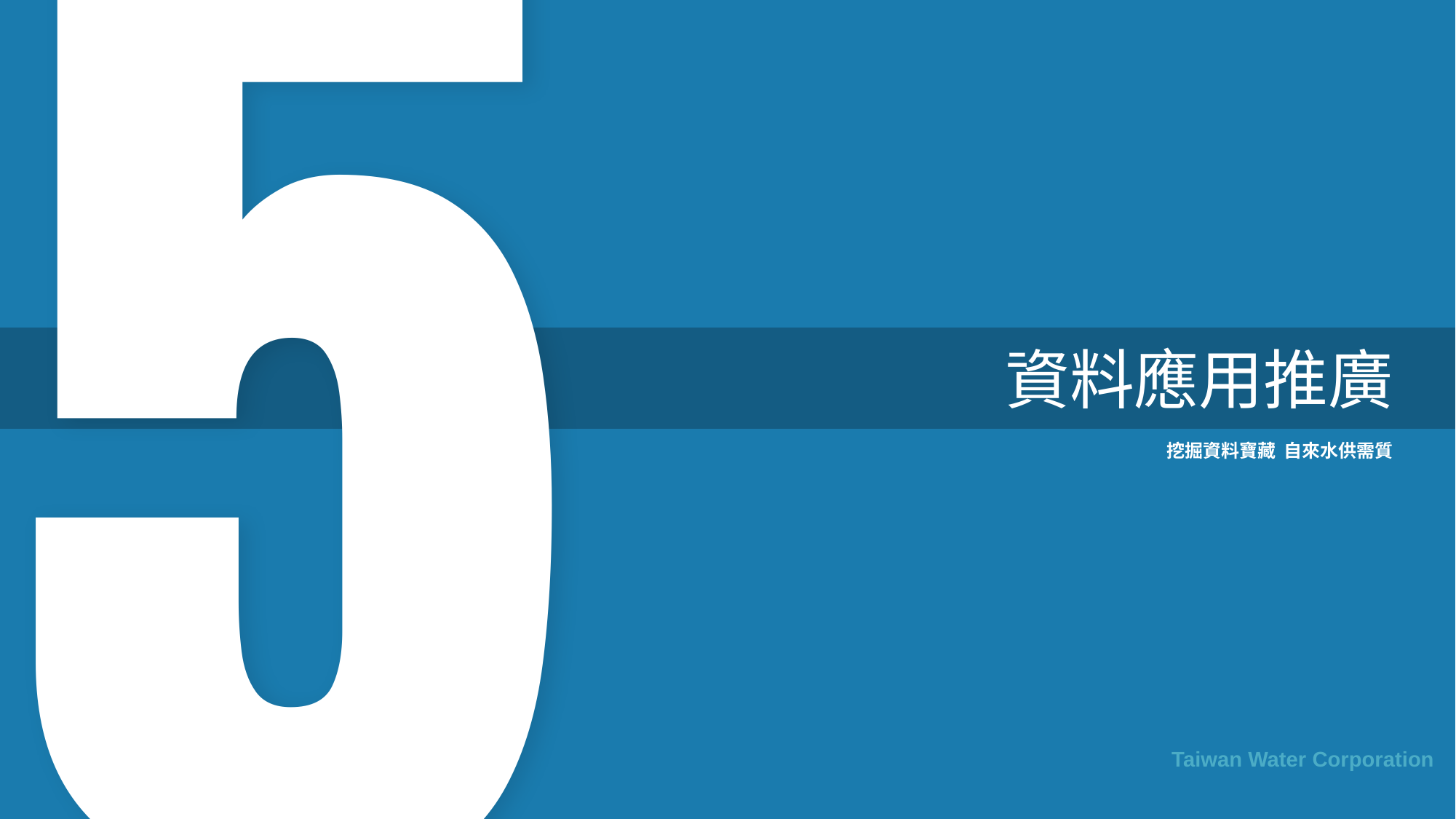

5

資料應用推廣
挖掘資料寶藏  自來水供需質
Taiwan Water Corporation